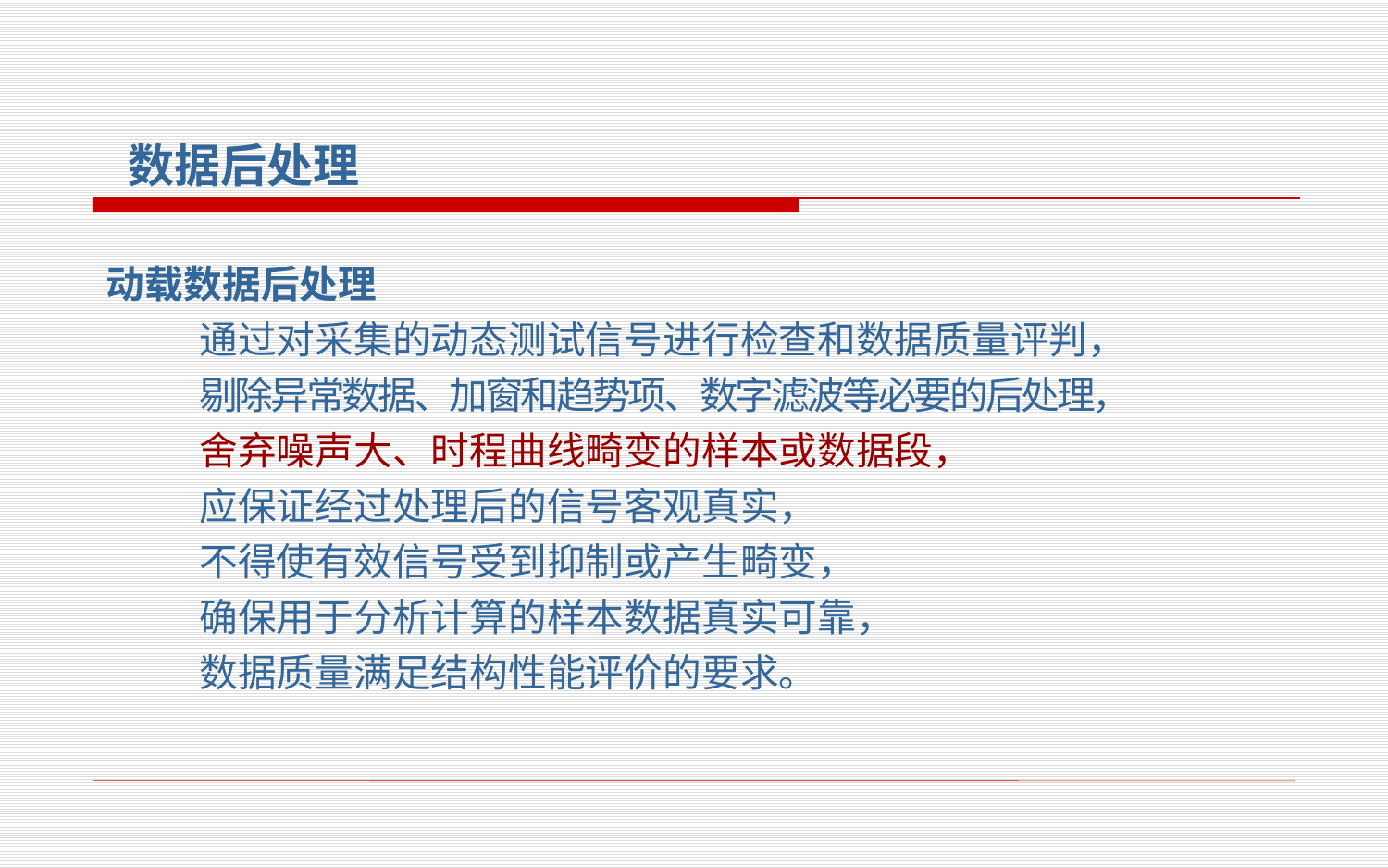

数据后处理
动载数据后处理
通过对采集的动态测试信号进行检查和数据质量评判，
剔除异常数据、加窗和趋势项、数字滤波等必要的后处理，
舍弃噪声大、时程曲线畸变的样本或数据段，
应保证经过处理后的信号客观真实，
不得使有效信号受到抑制或产生畸变，
确保用于分析计算的样本数据真实可靠，
数据质量满足结构性能评价的要求。